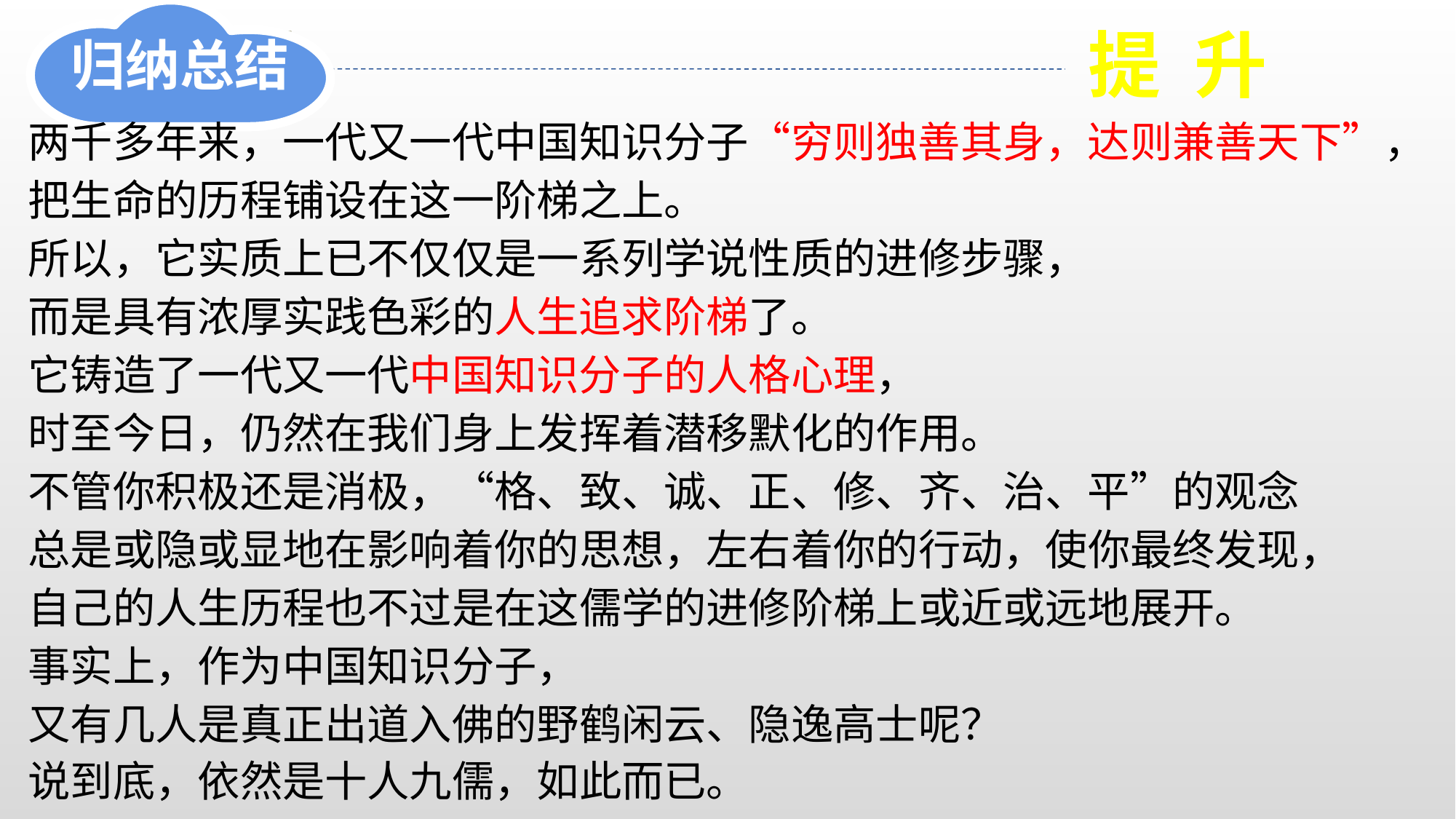

归纳总结
提  升
两千多年来，一代又一代中国知识分子“穷则独善其身，达则兼善天下”，
把生命的历程铺设在这一阶梯之上。
所以，它实质上已不仅仅是一系列学说性质的进修步骤，
而是具有浓厚实践色彩的人生追求阶梯了。
它铸造了一代又一代中国知识分子的人格心理，
时至今日，仍然在我们身上发挥着潜移默化的作用。
不管你积极还是消极，“格、致、诚、正、修、齐、治、平”的观念
总是或隐或显地在影响着你的思想，左右着你的行动，使你最终发现，
自己的人生历程也不过是在这儒学的进修阶梯上或近或远地展开。
事实上，作为中国知识分子，
又有几人是真正出道入佛的野鹤闲云、隐逸高士呢？
说到底，依然是十人九儒，如此而已。